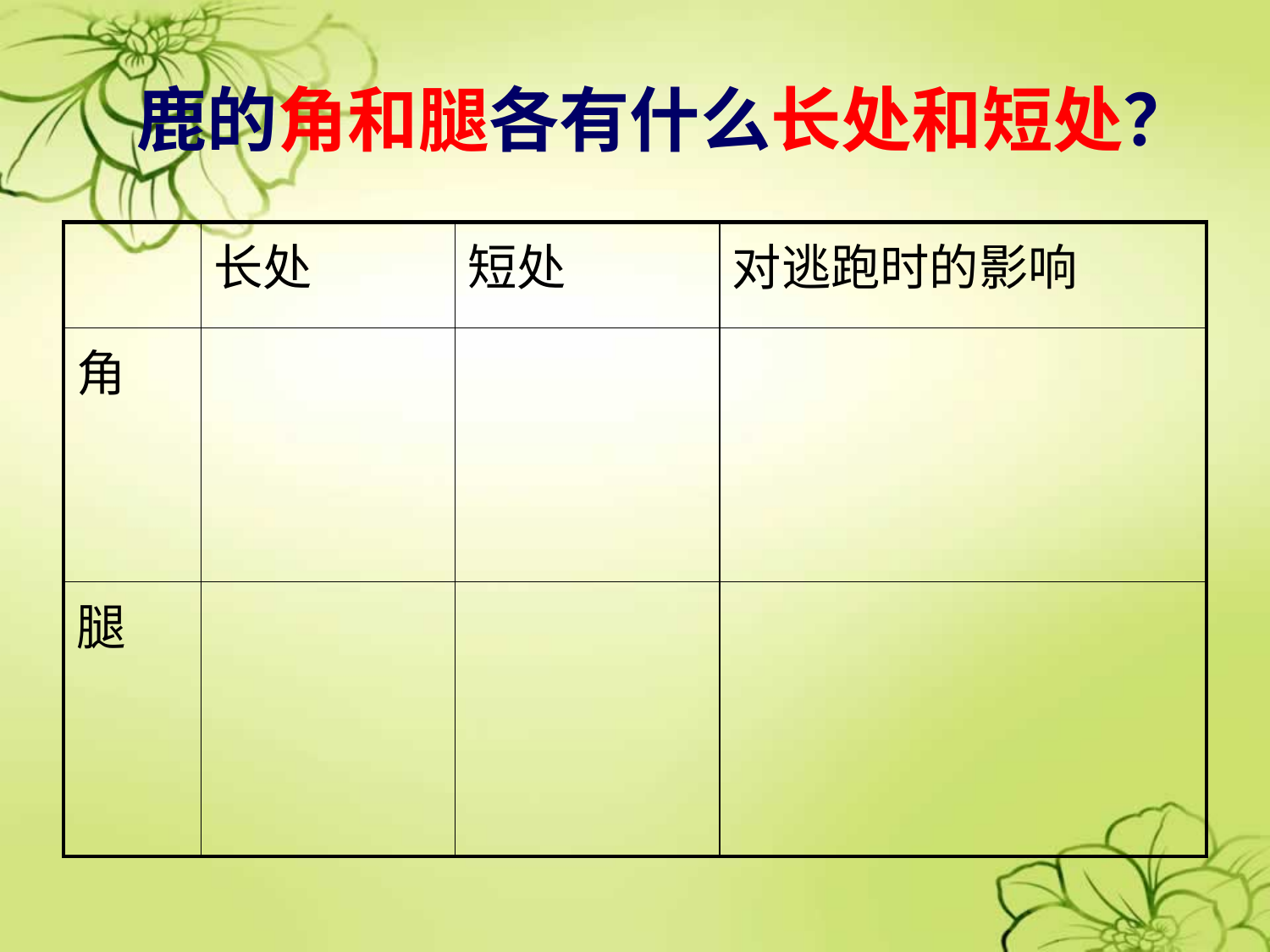

# 鹿的角和腿各有什么长处和短处？
|  | 长处 | 短处 | 对逃跑时的影响 |
| --- | --- | --- | --- |
| 角 |  |  |  |
| 腿 |  |  |  |